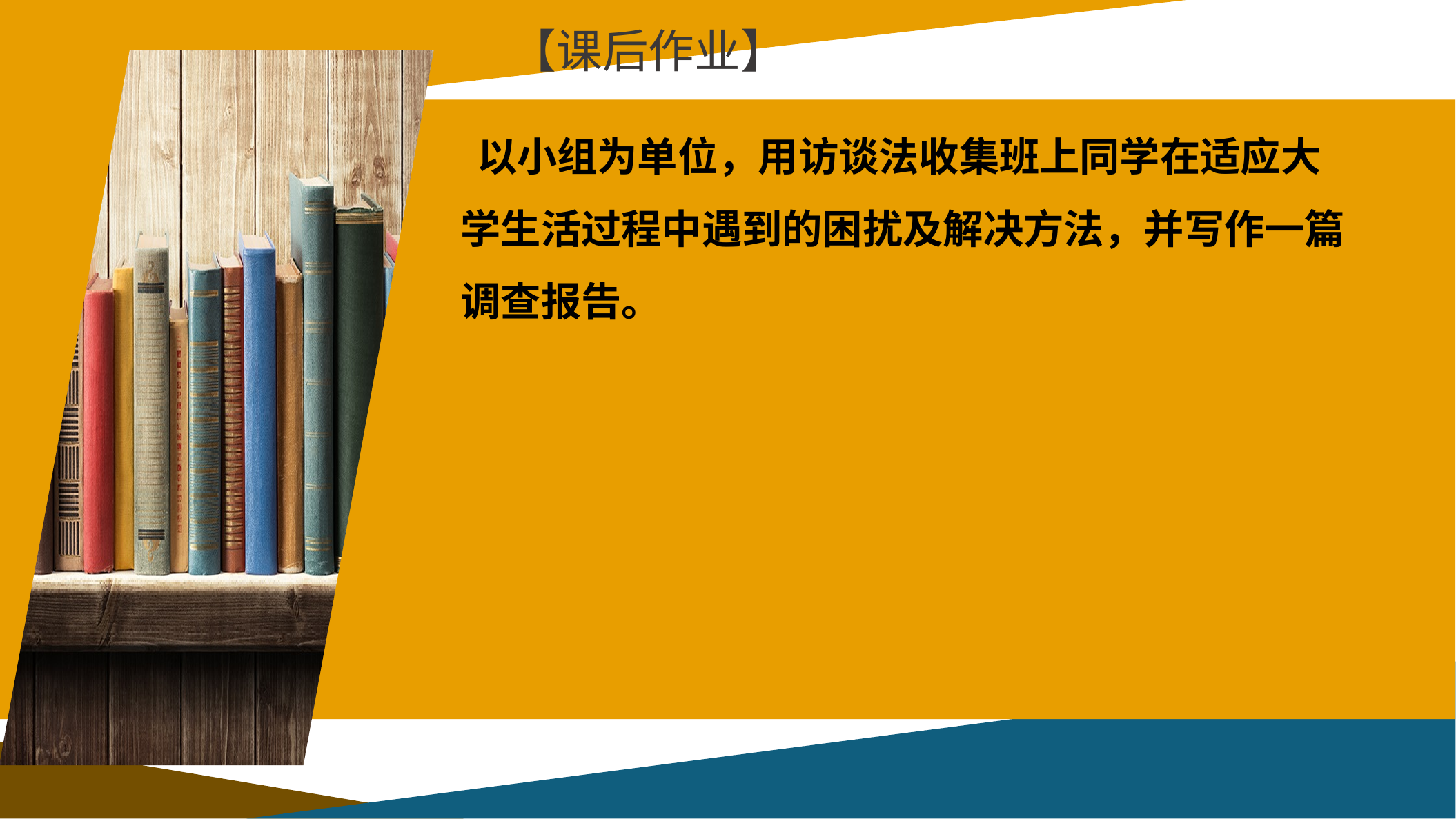

【课后作业】

 以小组为单位，用访谈法收集班上同学在适应大学生活过程中遇到的困扰及解决方法，并写作一篇调查报告。